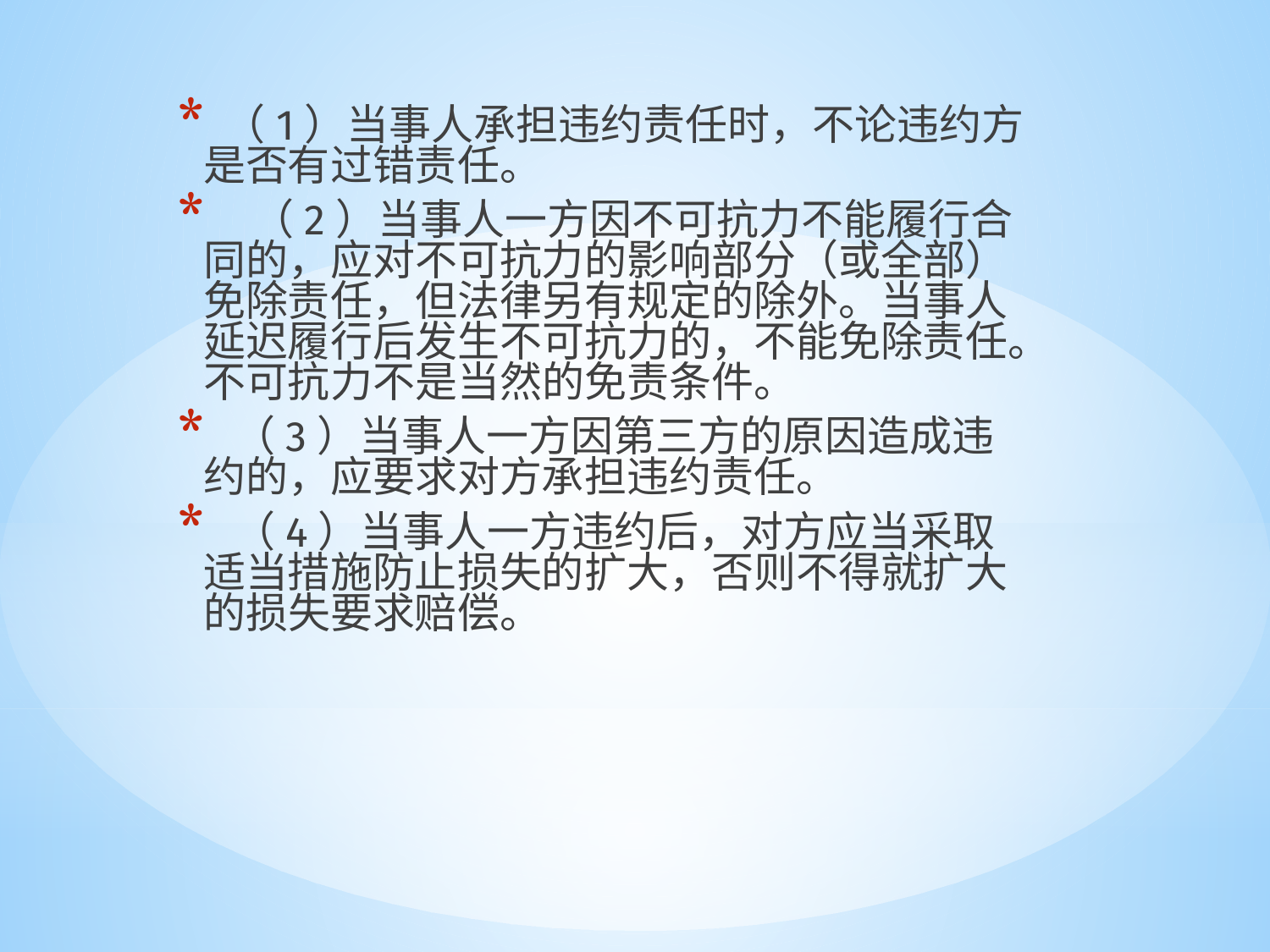

（1）当事人承担违约责任时，不论违约方是否有过错责任。
    （2）当事人一方因不可抗力不能履行合同的，应对不可抗力的影响部分（或全部）免除责任，但法律另有规定的除外。当事人延迟履行后发生不可抗力的，不能免除责任。不可抗力不是当然的免责条件。
  （3）当事人一方因第三方的原因造成违约的，应要求对方承担违约责任。
  （4）当事人一方违约后，对方应当采取适当措施防止损失的扩大，否则不得就扩大的损失要求赔偿。
#